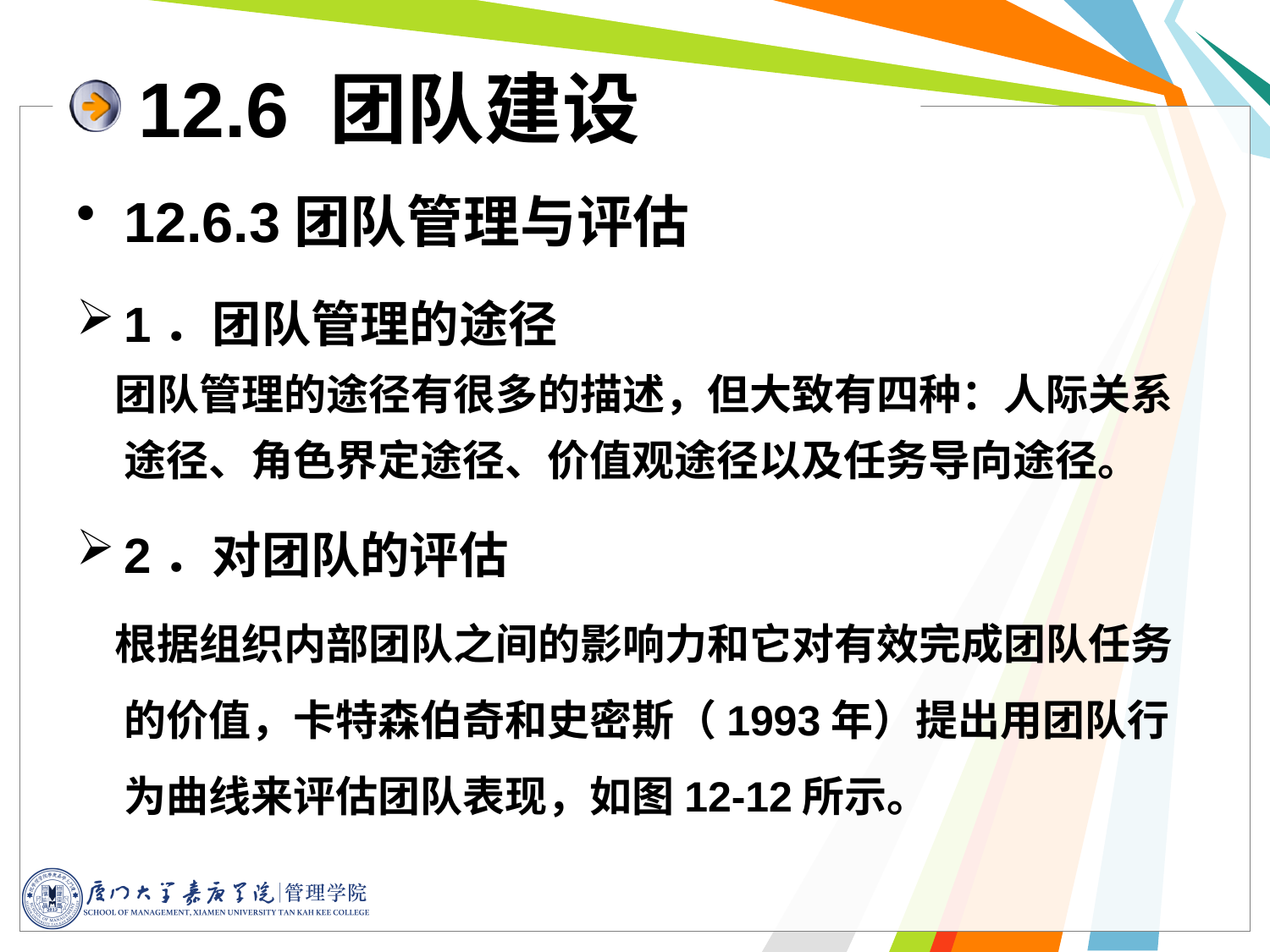

12.6 团队建设
12.6.3团队管理与评估
1．团队管理的途径
   团队管理的途径有很多的描述，但大致有四种：人际关系途径、角色界定途径、价值观途径以及任务导向途径。
2．对团队的评估
   根据组织内部团队之间的影响力和它对有效完成团队任务的价值，卡特森伯奇和史密斯（1993年）提出用团队行为曲线来评估团队表现，如图12-12所示。